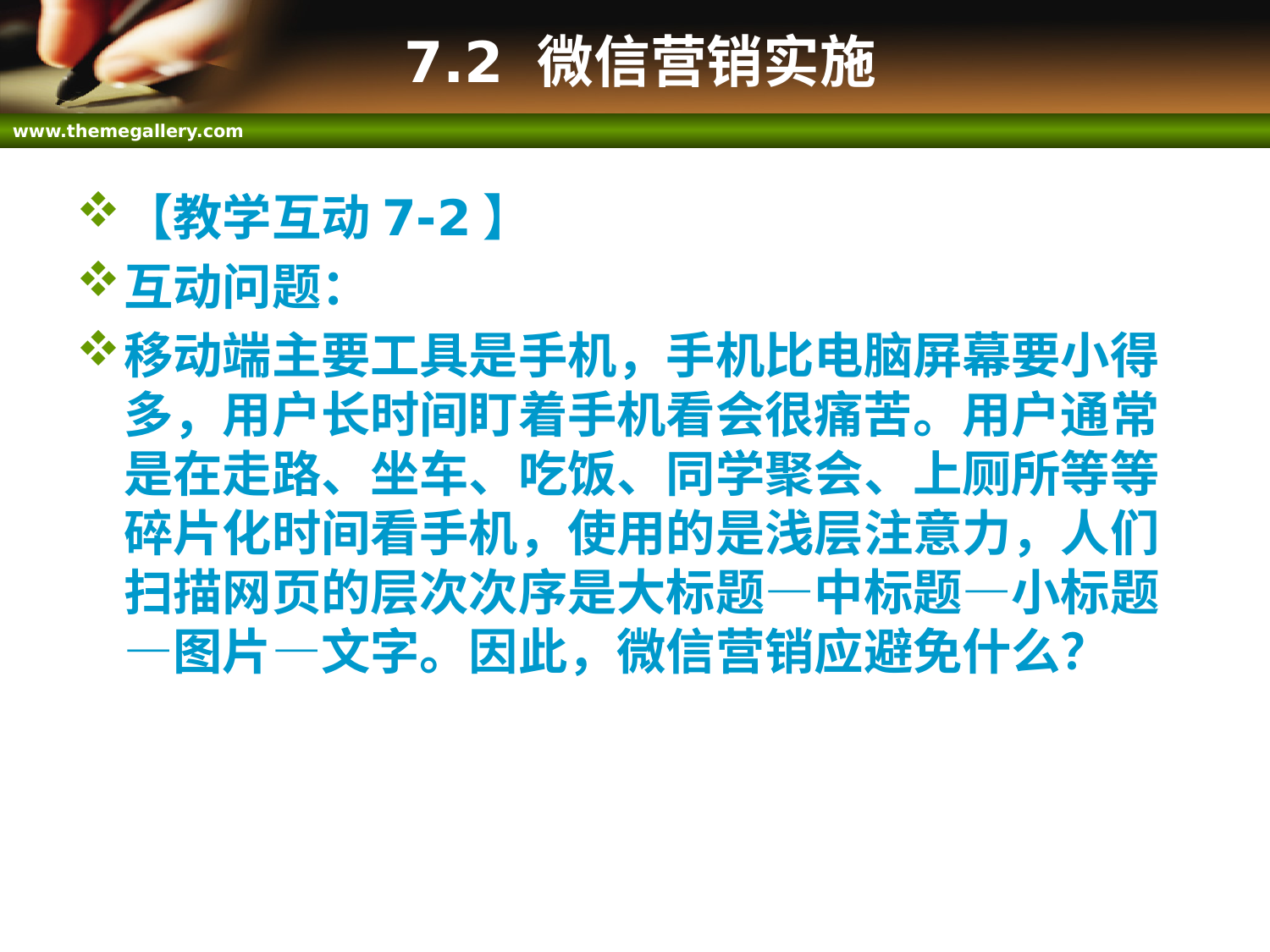

# 7.2 微信营销实施
【教学互动7-2】
互动问题：
移动端主要工具是手机，手机比电脑屏幕要小得多，用户长时间盯着手机看会很痛苦。用户通常是在走路、坐车、吃饭、同学聚会、上厕所等等碎片化时间看手机，使用的是浅层注意力，人们扫描网页的层次次序是大标题—中标题—小标题—图片—文字。因此，微信营销应避免什么？